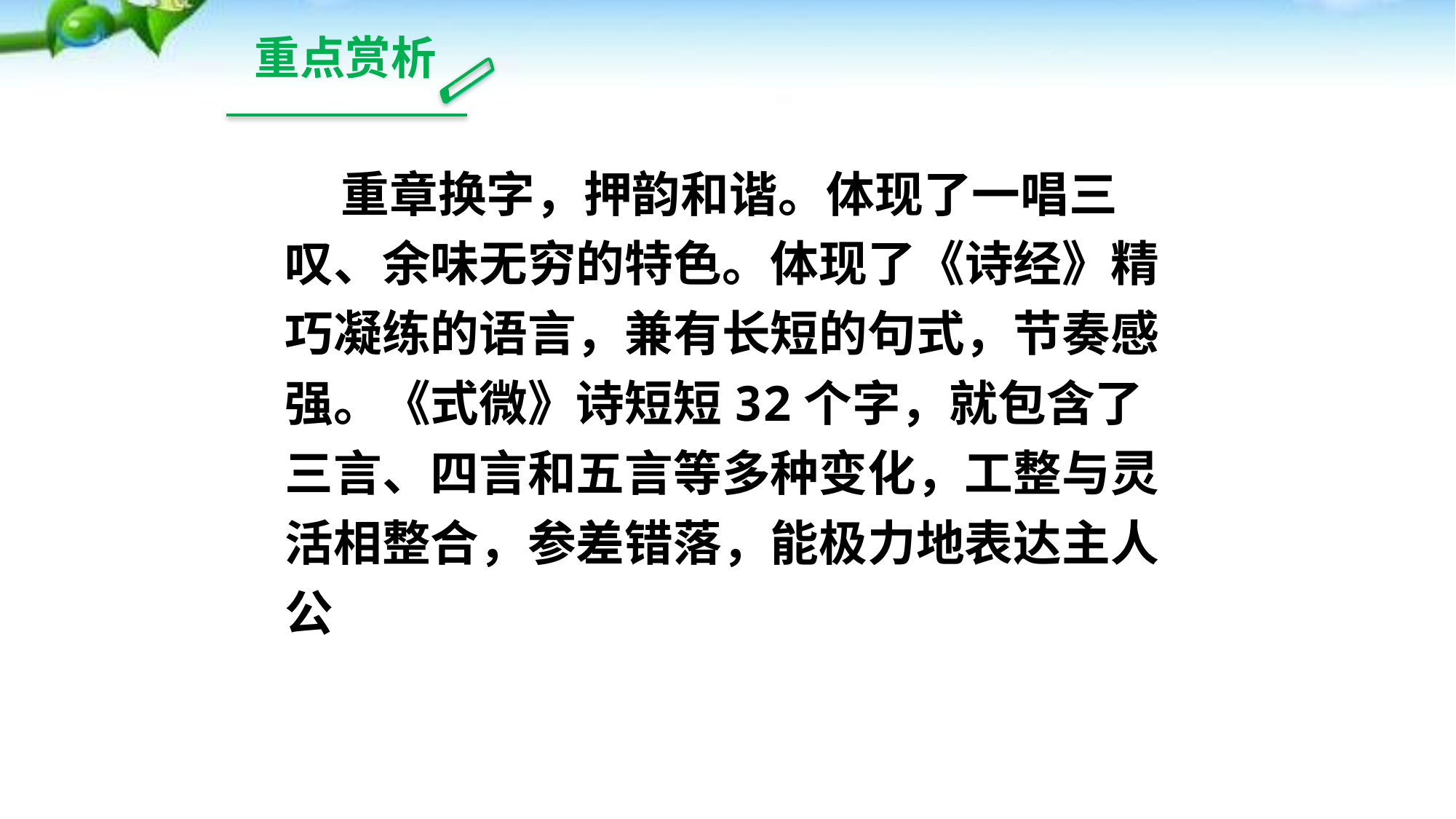

重点赏析

    重章换字，押韵和谐。体现了一唱三叹、余味无穷的特色。体现了《诗经》精巧凝练的语言，兼有长短的句式，节奏感强。《式微》诗短短32个字，就包含了三言、四言和五言等多种变化，工整与灵活相整合，参差错落，能极力地表达主人公